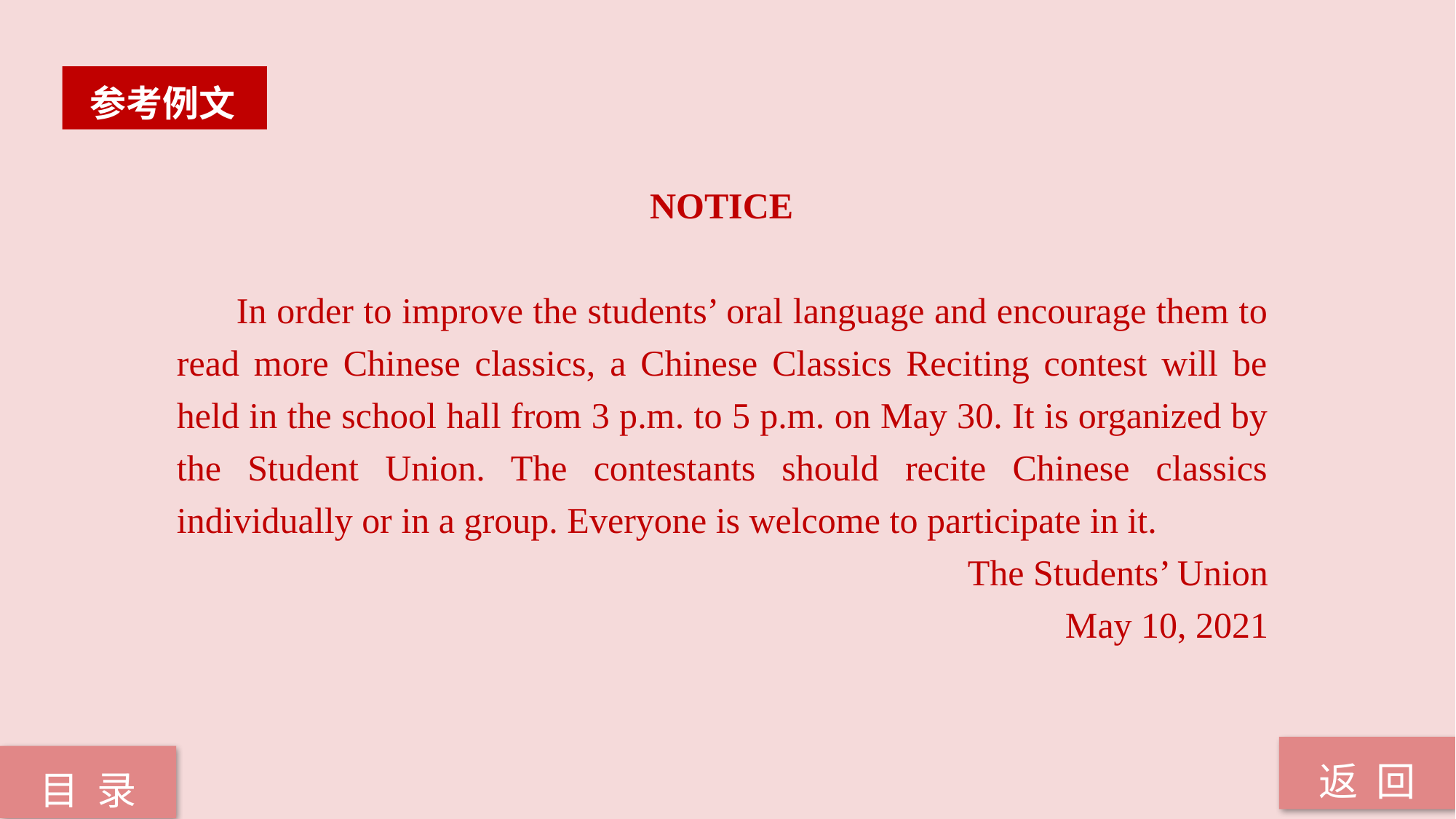

参考例文
                                                    NOTICE

      In order to improve the students’ oral language and encourage them to read more Chinese classics, a Chinese Classics Reciting contest will be held in the school hall from 3 p.m. to 5 p.m. on May 30. It is organized by the Student Union. The contestants should recite Chinese classics individually or in a group. Everyone is welcome to participate in it.
The Students’ Union
May 10, 2021
返  回